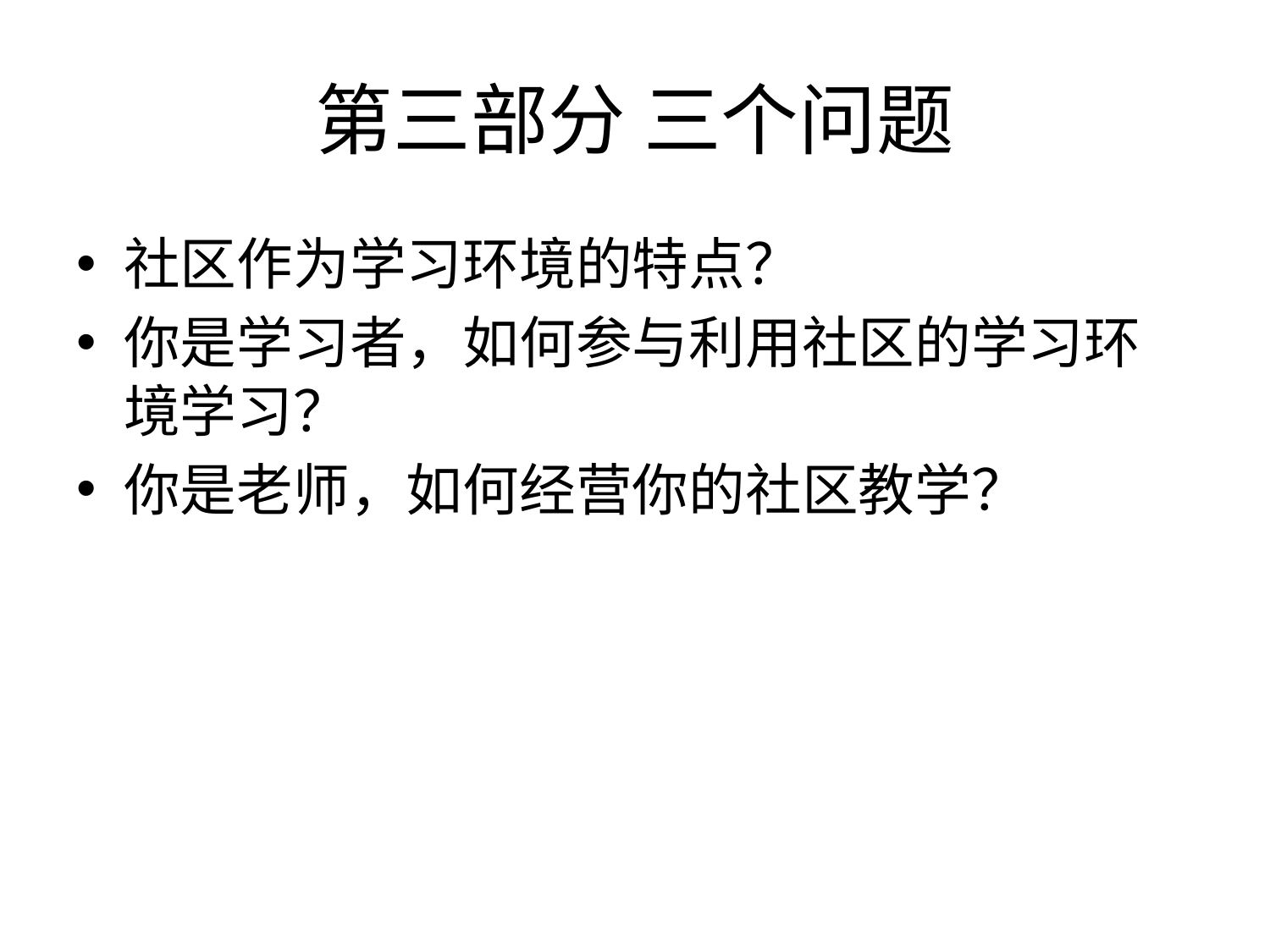

# 第三部分 三个问题
社区作为学习环境的特点？
你是学习者，如何参与利用社区的学习环境学习？
你是老师，如何经营你的社区教学？